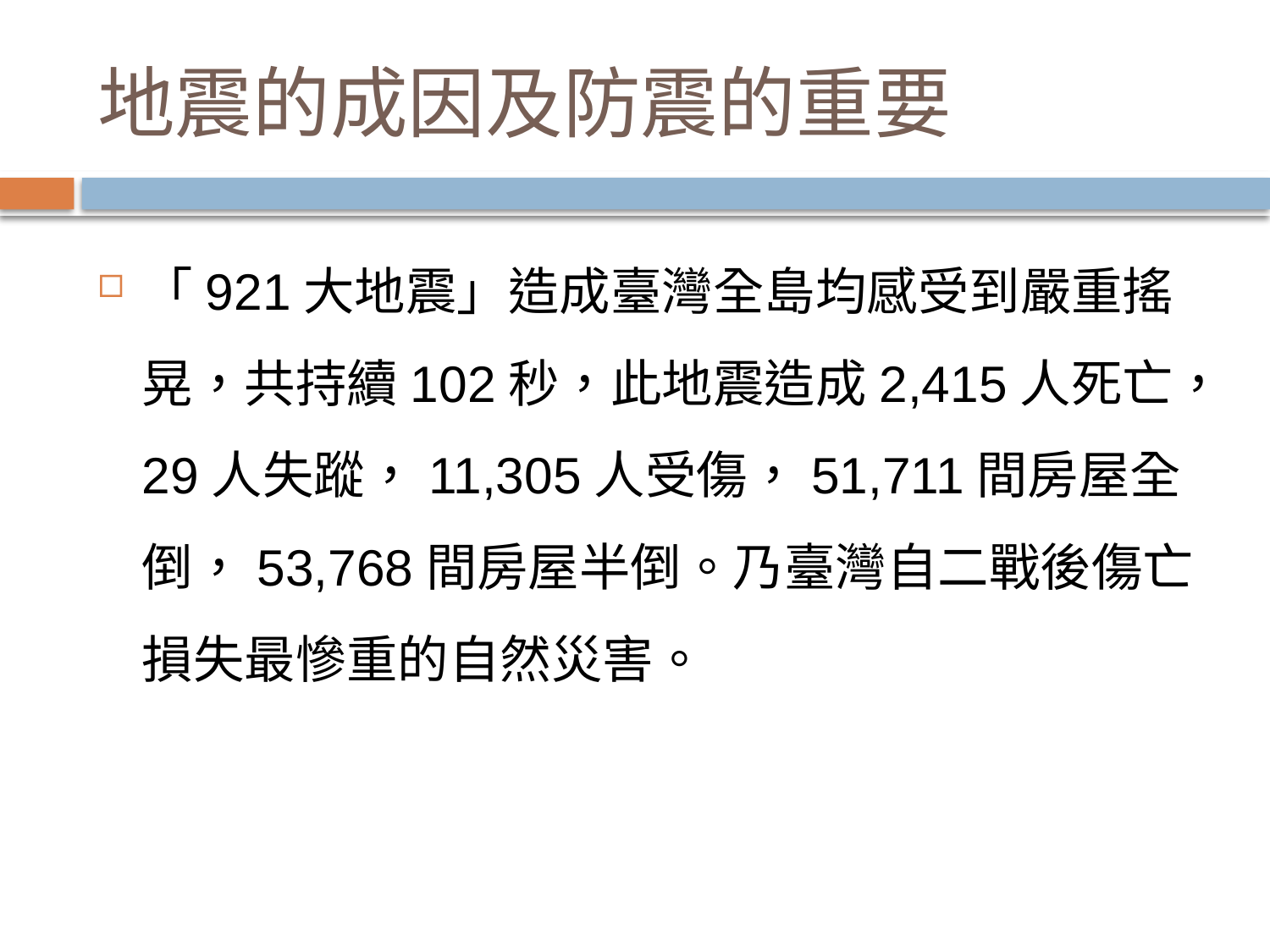

# 地震的成因及防震的重要
「921大地震」造成臺灣全島均感受到嚴重搖晃，共持續102秒，此地震造成2,415人死亡，29人失蹤，11,305人受傷，51,711間房屋全倒，53,768間房屋半倒。乃臺灣自二戰後傷亡損失最慘重的自然災害。